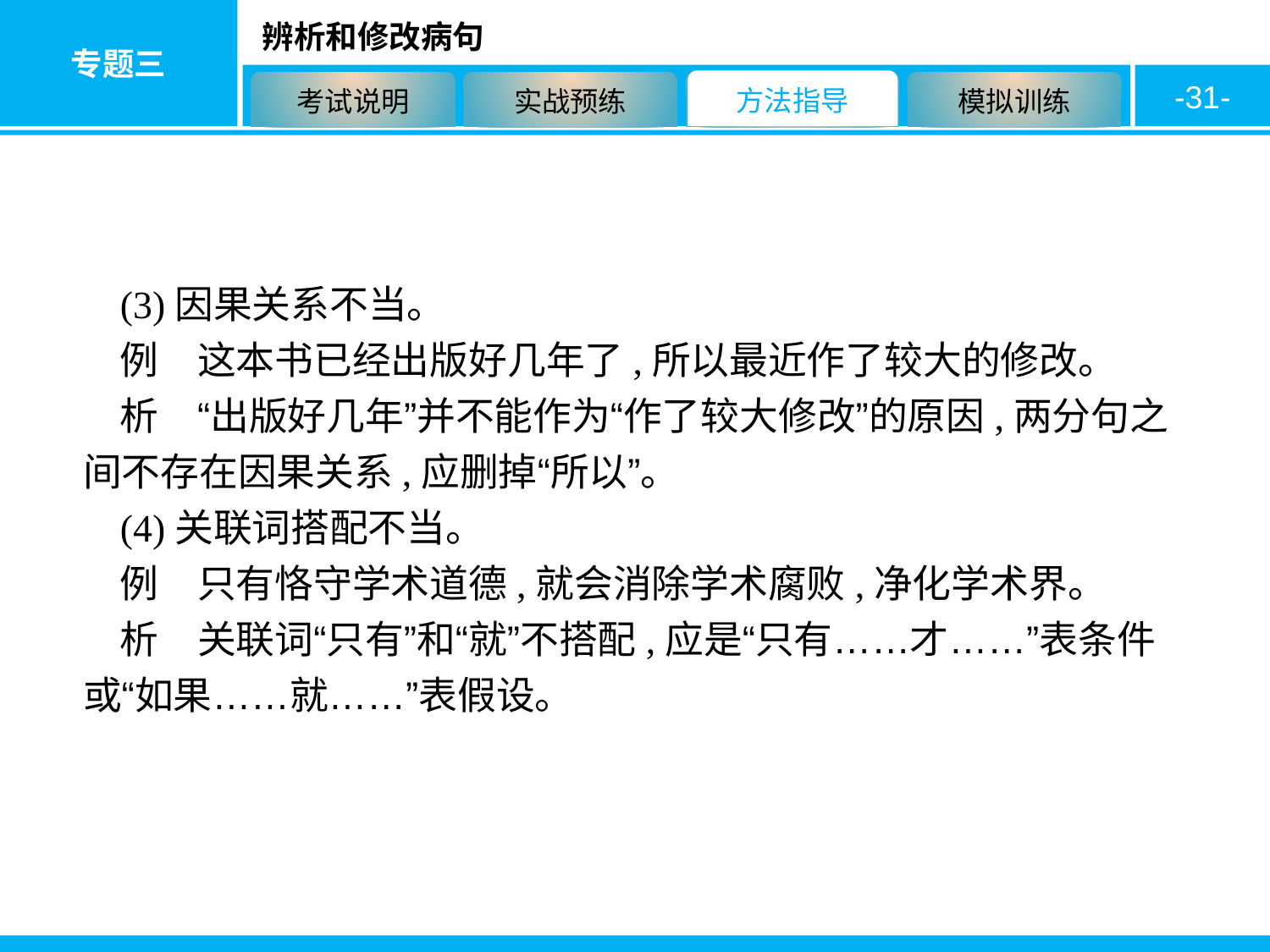

-31-
(3)因果关系不当。
例　这本书已经出版好几年了,所以最近作了较大的修改。
析　“出版好几年”并不能作为“作了较大修改”的原因,两分句之间不存在因果关系,应删掉“所以”。
(4)关联词搭配不当。
例　只有恪守学术道德,就会消除学术腐败,净化学术界。
析　关联词“只有”和“就”不搭配,应是“只有……才……”表条件或“如果……就……”表假设。